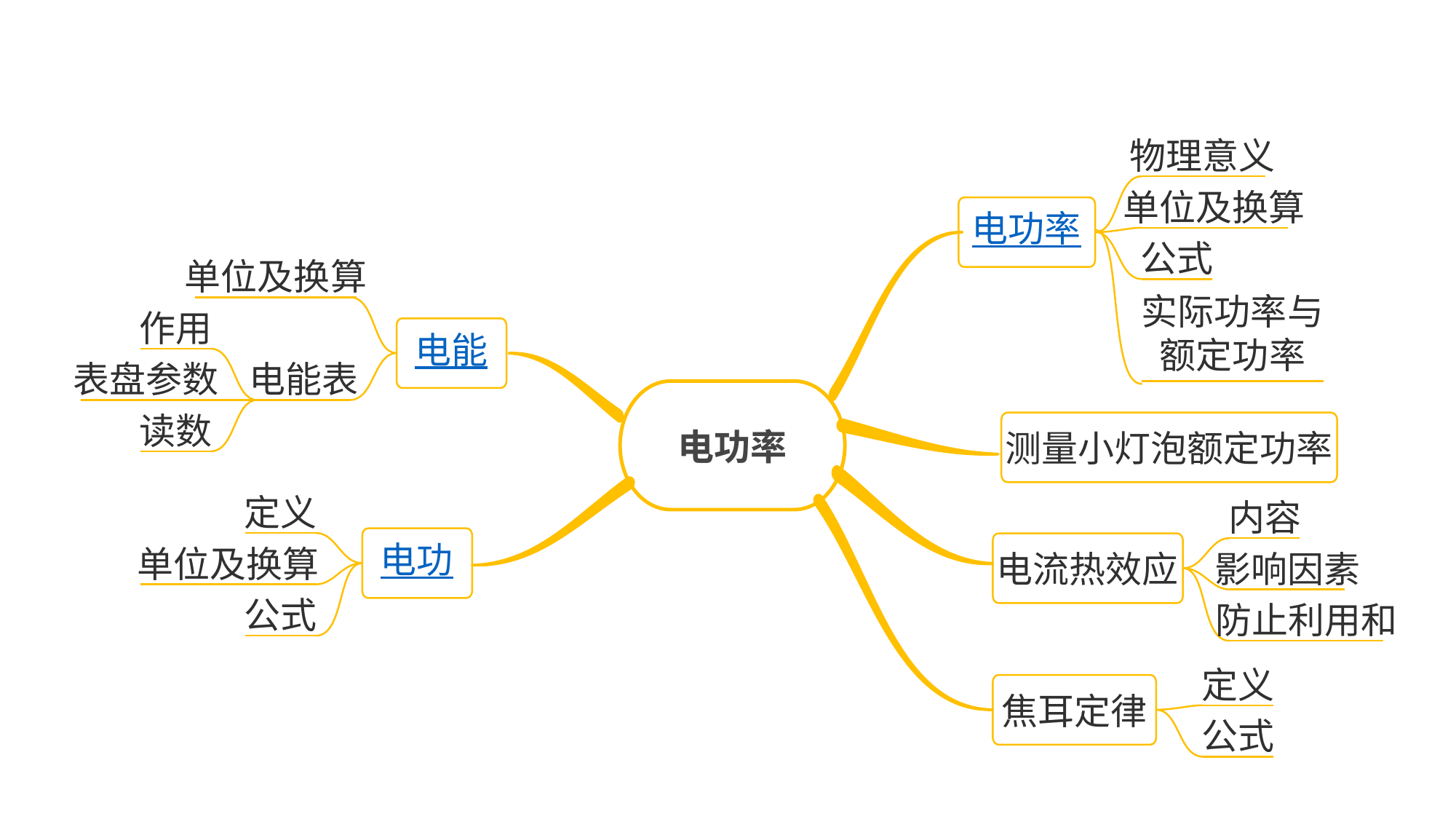

物理意义

单位及换算

电功率

公式

单位及换算

实际功率与
额定功率

作用

电能

表盘参数

电能表

电功率

测量小灯泡额定功率
读数

定义

内容

电流热效应

电功
单位及换算

影响因素

焦耳定律
公式

防止利用和

定义

公式